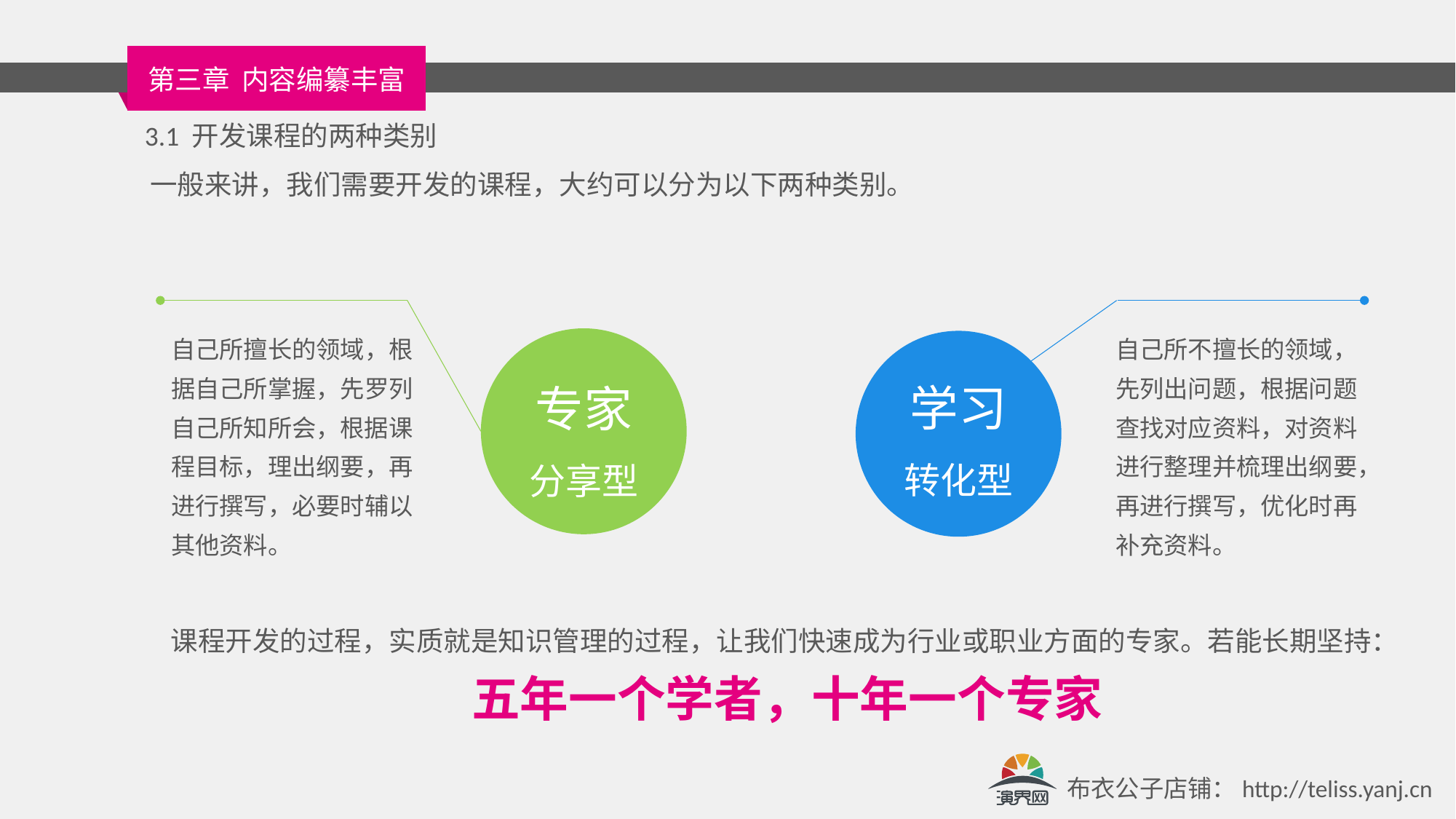

3.1 开发课程的两种类别
一般来讲，我们需要开发的课程，大约可以分为以下两种类别。

学习
转化型
专家
分享型
自己所擅长的领域，根据自己所掌握，先罗列自己所知所会，根据课程目标，理出纲要，再进行撰写，必要时辅以其他资料。
自己所不擅长的领域，先列出问题，根据问题查找对应资料，对资料进行整理并梳理出纲要，再进行撰写，优化时再补充资料。
课程开发的过程，实质就是知识管理的过程，让我们快速成为行业或职业方面的专家。若能长期坚持：
五年一个学者，十年一个专家